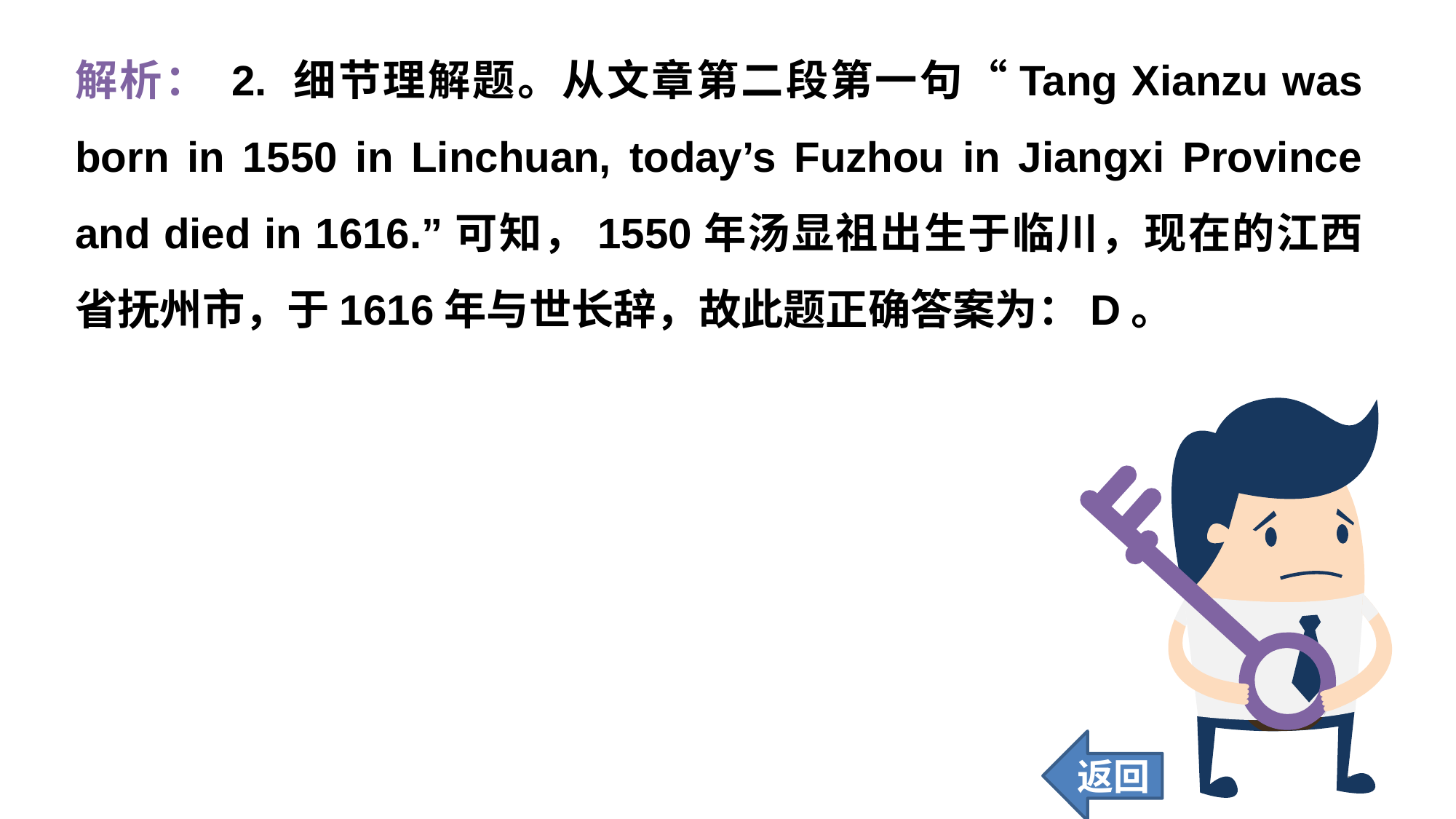

解析： 2. 细节理解题。从文章第二段第一句“Tang Xianzu was born in 1550 in Linchuan, today’s Fuzhou in Jiangxi Province and died in 1616.”可知，1550年汤显祖出生于临川，现在的江西省抚州市，于1616年与世长辞，故此题正确答案为：D。

返回
141